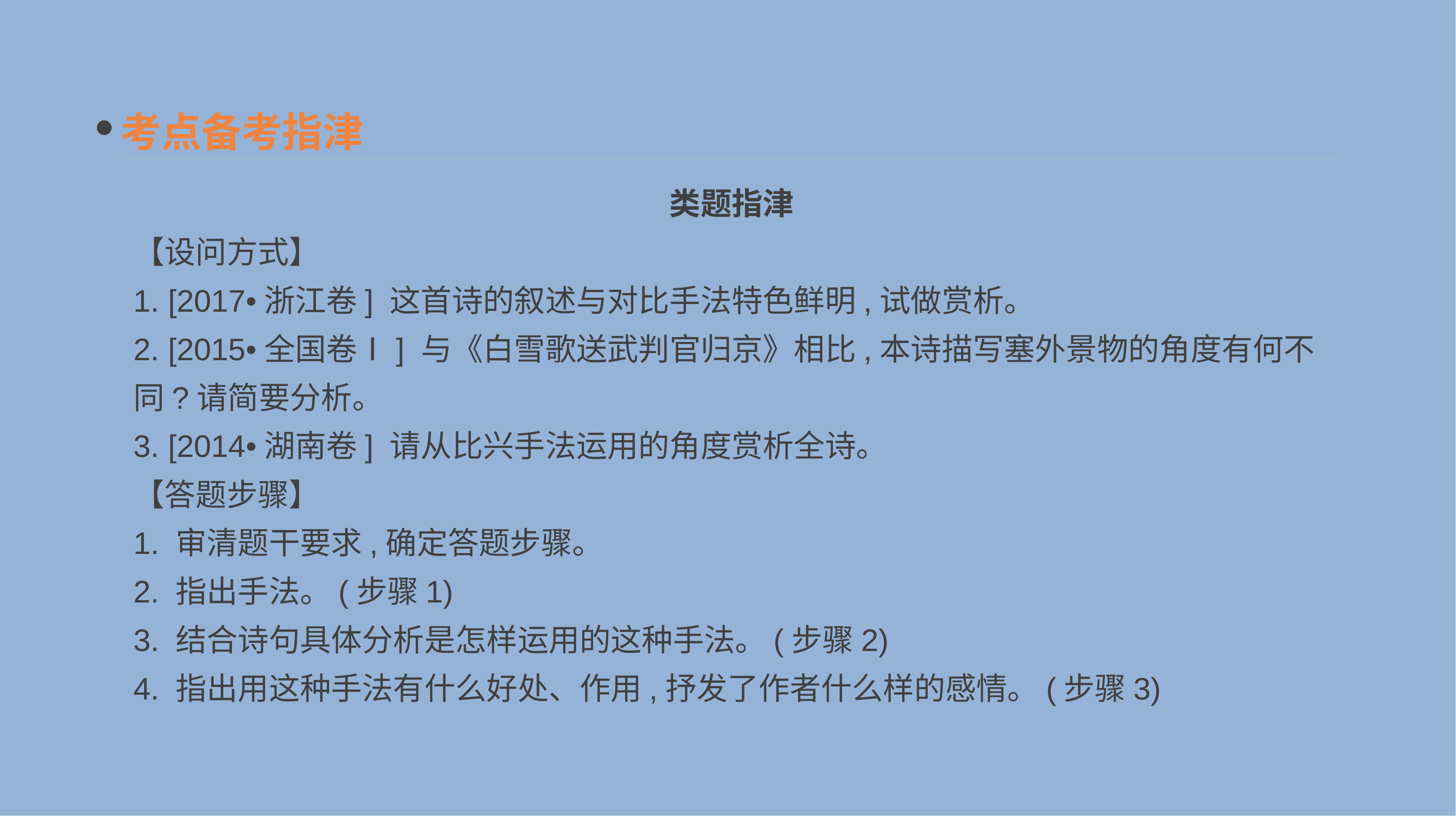

考点备考指津

　类题指津
【设问方式】
1. [2017•浙江卷] 这首诗的叙述与对比手法特色鲜明,试做赏析。
2. [2015•全国卷Ⅰ] 与《白雪歌送武判官归京》相比,本诗描写塞外景物的角度有何不同?请简要分析。
3. [2014•湖南卷] 请从比兴手法运用的角度赏析全诗。
【答题步骤】
1. 审清题干要求,确定答题步骤。
2. 指出手法。(步骤1)
3. 结合诗句具体分析是怎样运用的这种手法。(步骤2)
4. 指出用这种手法有什么好处、作用,抒发了作者什么样的感情。(步骤3)